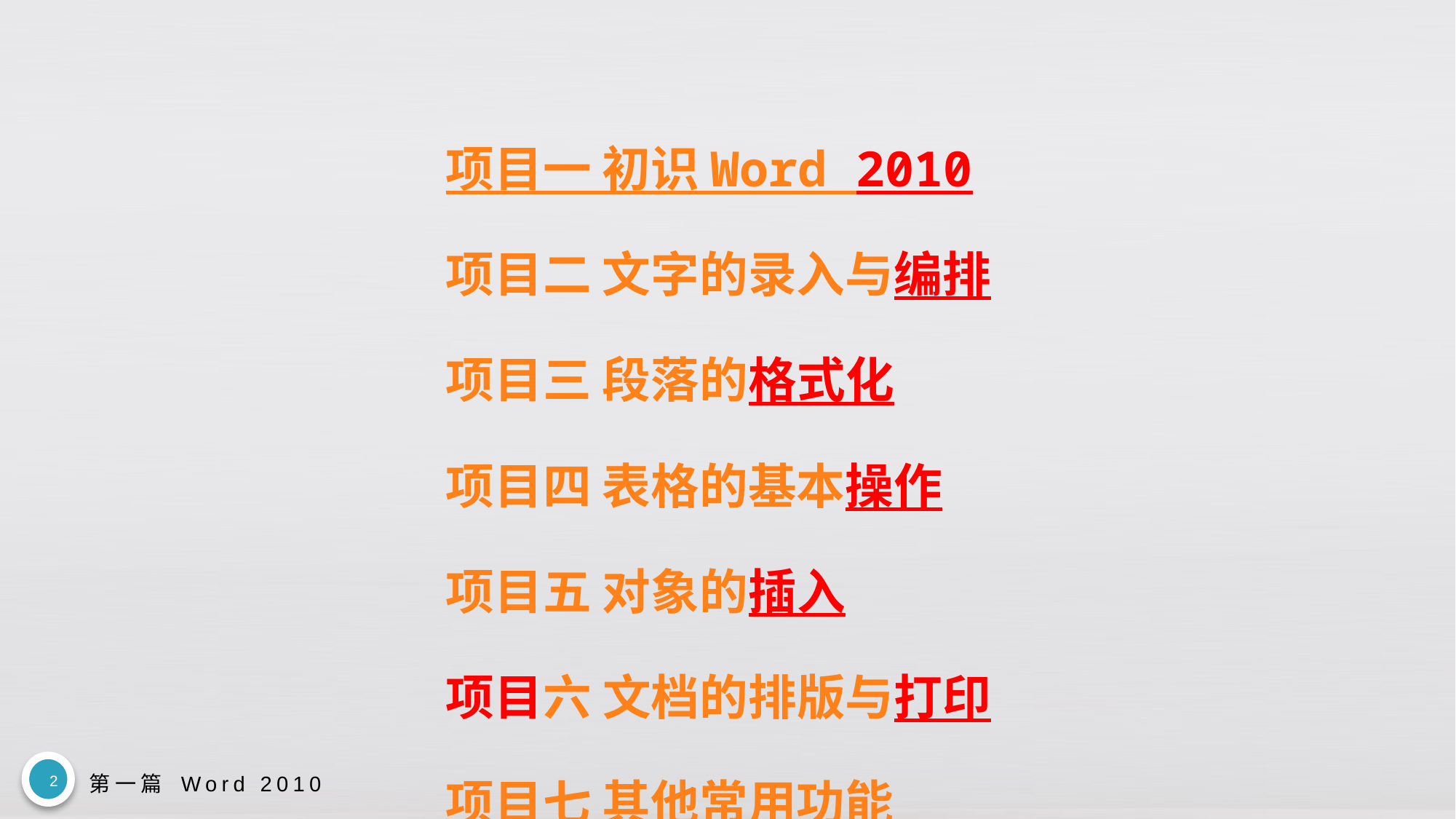

# 项目一 初识 Word 2010 项目二 文字的录入与编排 项目三 段落的格式化 项目四 表格的基本操作 项目五 对象的插入 项目六 文档的排版与打印 项目七 其他常用功能
2